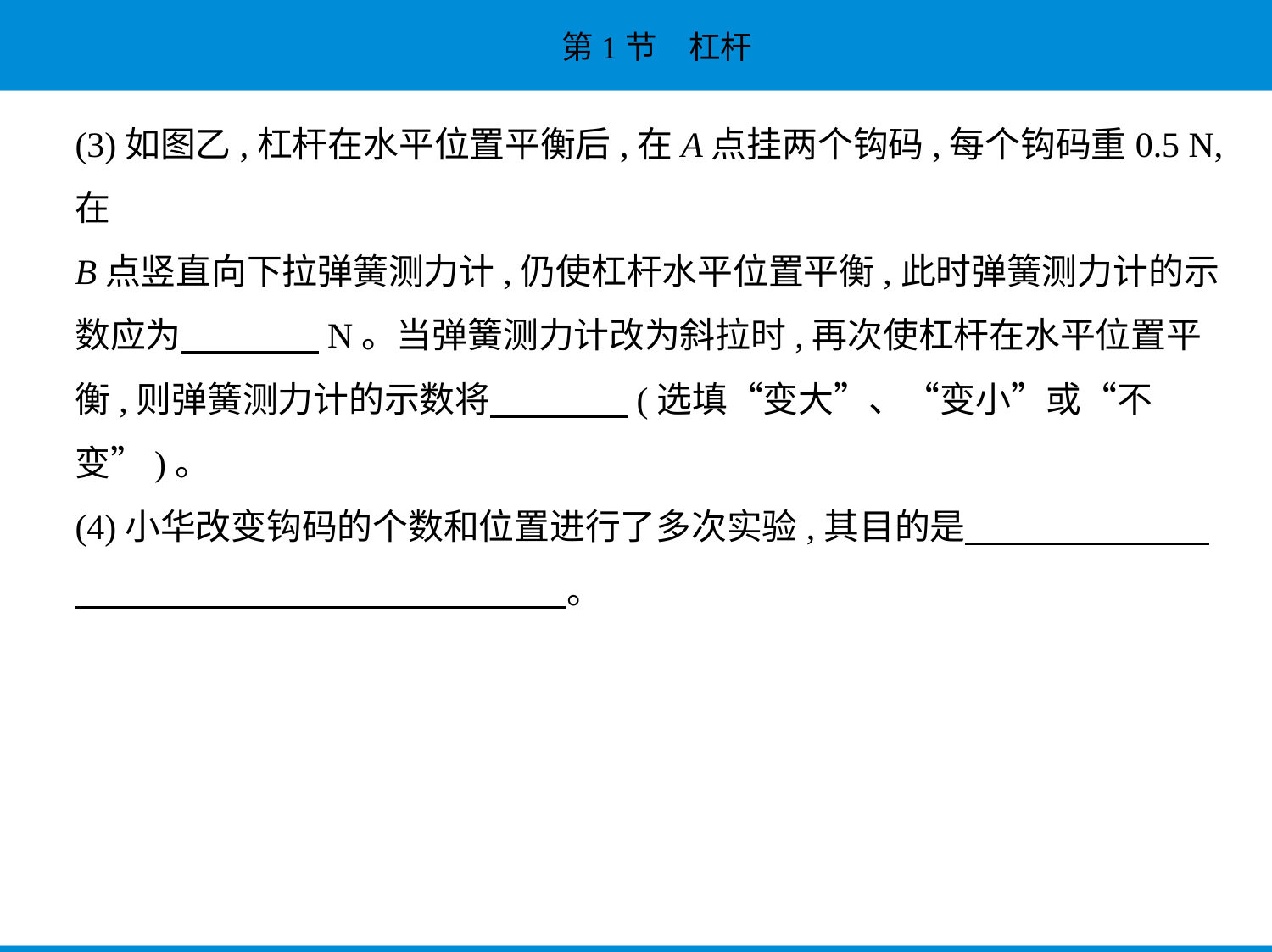

(3)如图乙,杠杆在水平位置平衡后,在A点挂两个钩码,每个钩码重0.5 N,在
B点竖直向下拉弹簧测力计,仍使杠杆水平位置平衡,此时弹簧测力计的示
数应为　　　    N。当弹簧测力计改为斜拉时,再次使杠杆在水平位置平
衡,则弹簧测力计的示数将　　　    (选填“变大”、“变小”或“不
变”)。
(4)小华改变钩码的个数和位置进行了多次实验,其目的是　　　　　　    
　　　　　　　　　　　　　    。